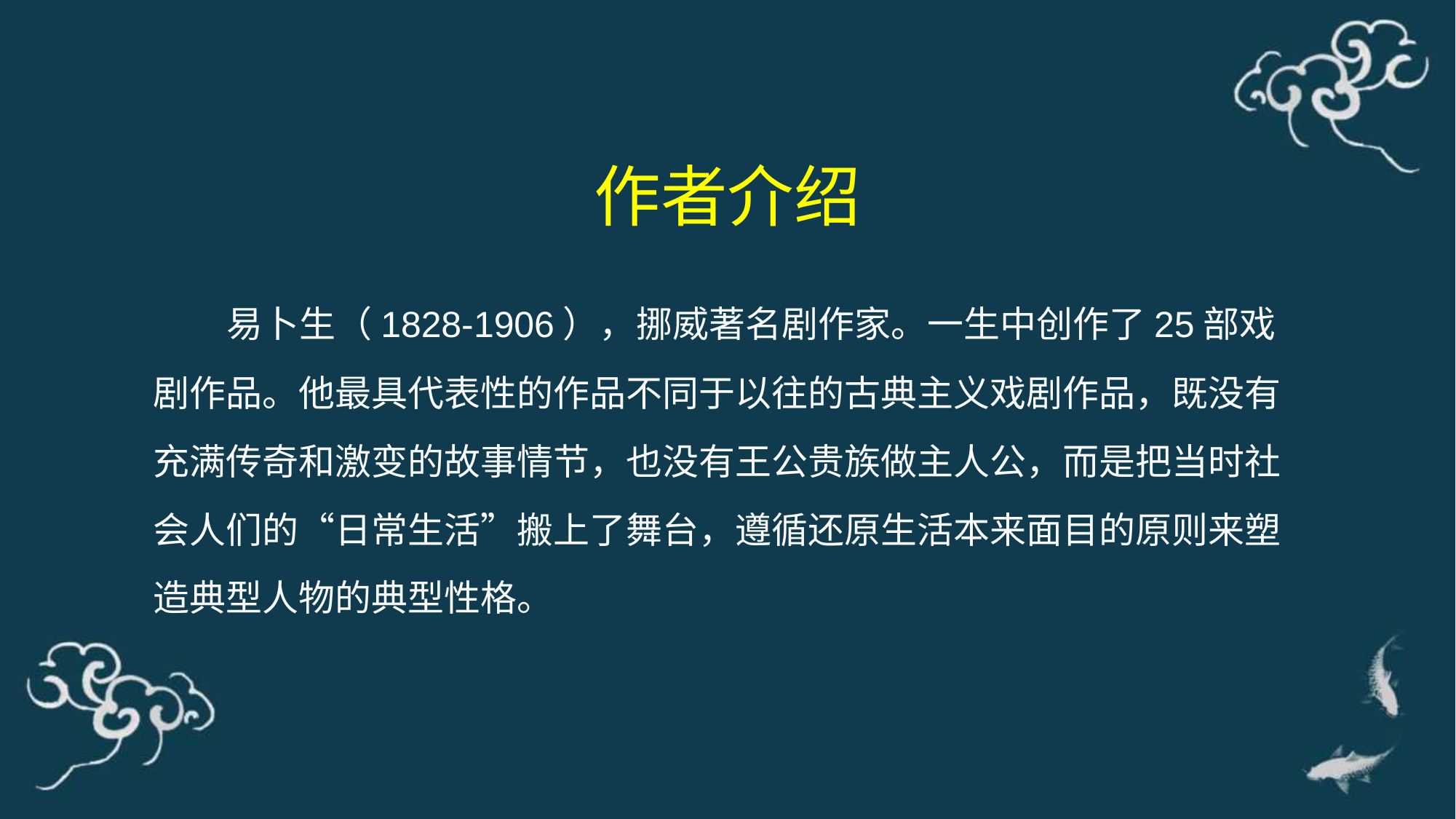

作者介绍
       易卜生（1828-1906），挪威著名剧作家。一生中创作了25部戏剧作品。他最具代表性的作品不同于以往的古典主义戏剧作品，既没有充满传奇和激变的故事情节，也没有王公贵族做主人公，而是把当时社会人们的“日常生活”搬上了舞台，遵循还原生活本来面目的原则来塑造典型人物的典型性格。